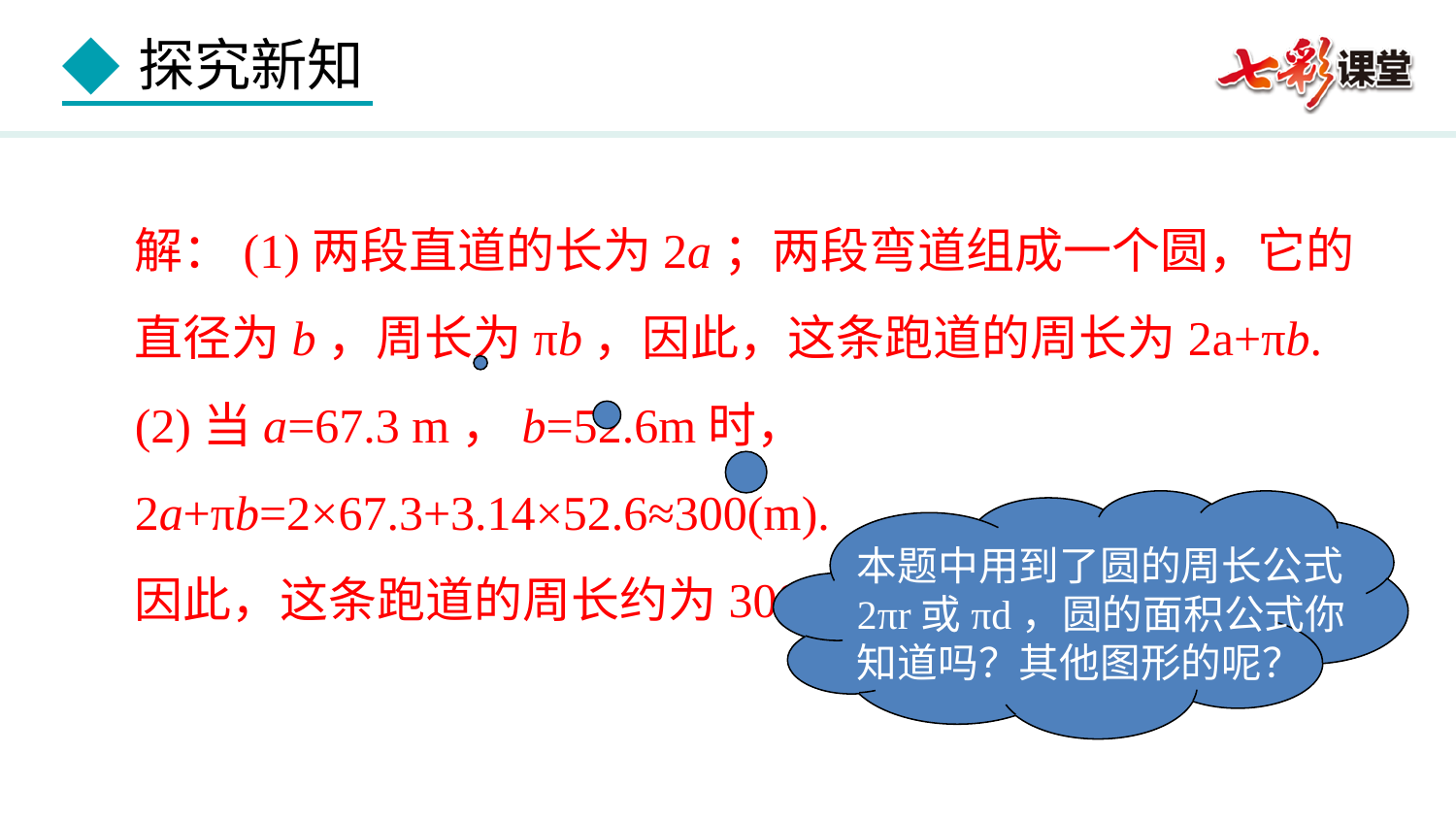

解：(1)两段直道的长为2a；两段弯道组成一个圆，它的直径为b，周长为πb，因此，这条跑道的周长为2a+πb.
(2)当a=67.3 m，b=52.6m时，
2a+πb=2×67.3+3.14×52.6≈300(m).
因此，这条跑道的周长约为300 m.

本题中用到了圆的周长公式2πr或πd，圆的面积公式你知道吗？其他图形的呢？